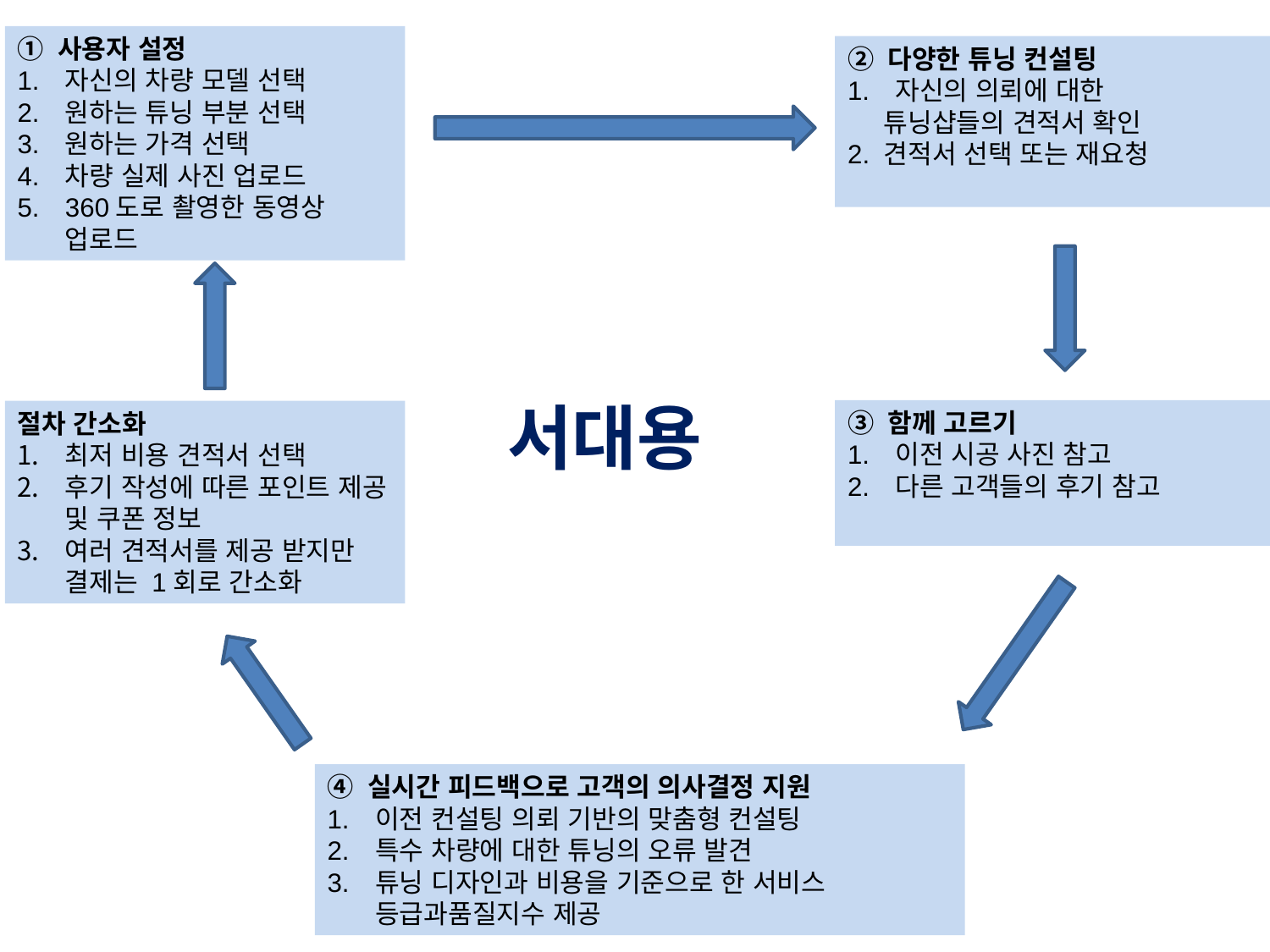

① 사용자 설정
자신의 차량 모델 선택
원하는 튜닝 부분 선택
원하는 가격 선택
차량 실제 사진 업로드
360도로 촬영한 동영상 업로드
② 다양한 튜닝 컨설팅
자신의 의뢰에 대한
    튜닝샵들의 견적서 확인
2. 견적서 선택 또는 재요청

서대용
③ 함께 고르기
이전 시공 사진 참고
다른 고객들의 후기 참고

절차 간소화
최저 비용 견적서 선택
후기 작성에 따른 포인트 제공 및 쿠폰 정보
여러 견적서를 제공 받지만 결제는 1회로 간소화

④ 실시간 피드백으로 고객의 의사결정 지원
이전 컨설팅 의뢰 기반의 맞춤형 컨설팅
특수 차량에 대한 튜닝의 오류 발견
튜닝 디자인과 비용을 기준으로 한 서비스 등급과품질지수 제공